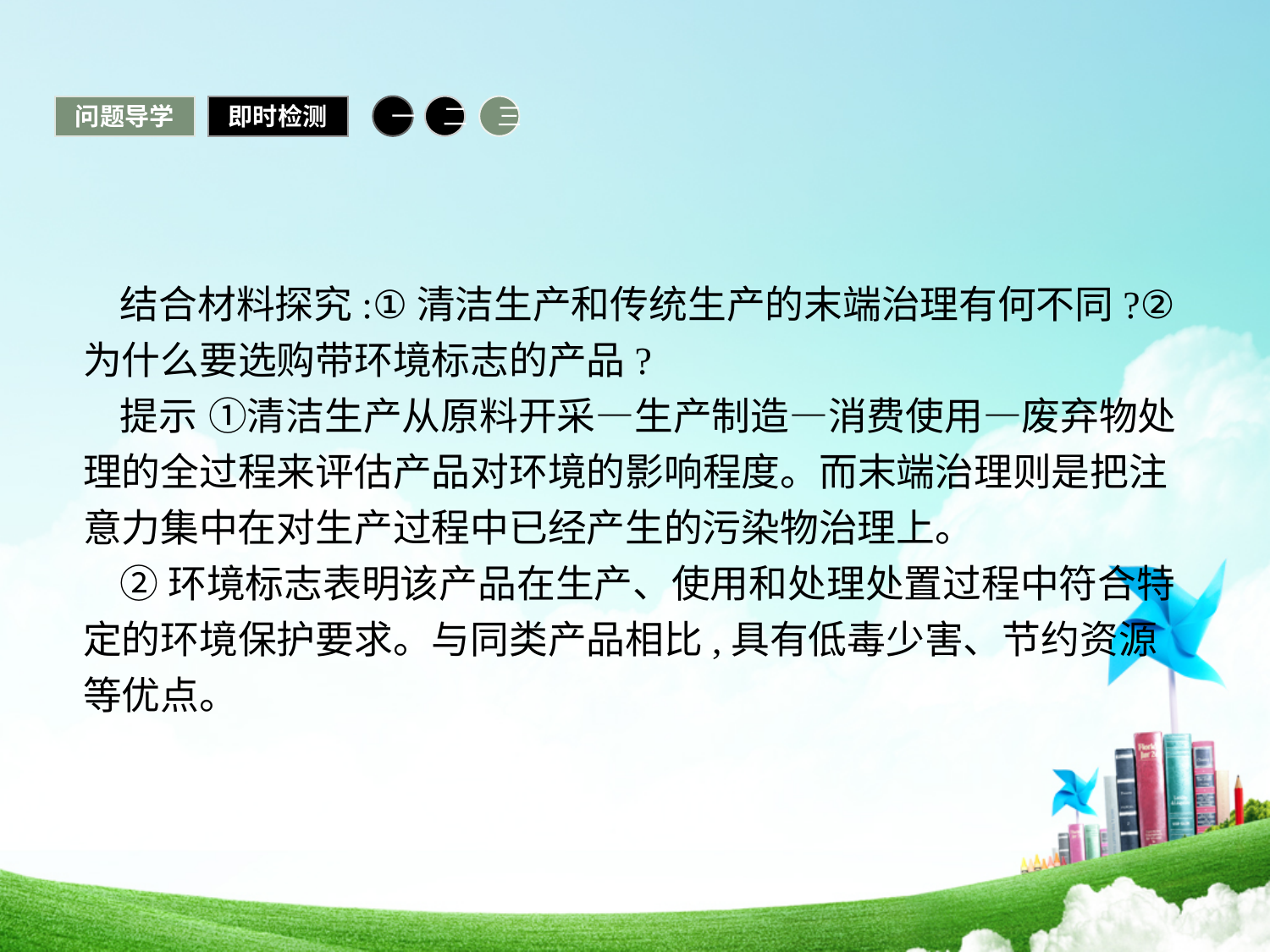

问题导学
即时检测
一
二
三
结合材料探究:①清洁生产和传统生产的末端治理有何不同?②为什么要选购带环境标志的产品?
提示 ①清洁生产从原料开采—生产制造—消费使用—废弃物处理的全过程来评估产品对环境的影响程度。而末端治理则是把注意力集中在对生产过程中已经产生的污染物治理上。
②环境标志表明该产品在生产、使用和处理处置过程中符合特定的环境保护要求。与同类产品相比,具有低毒少害、节约资源等优点。